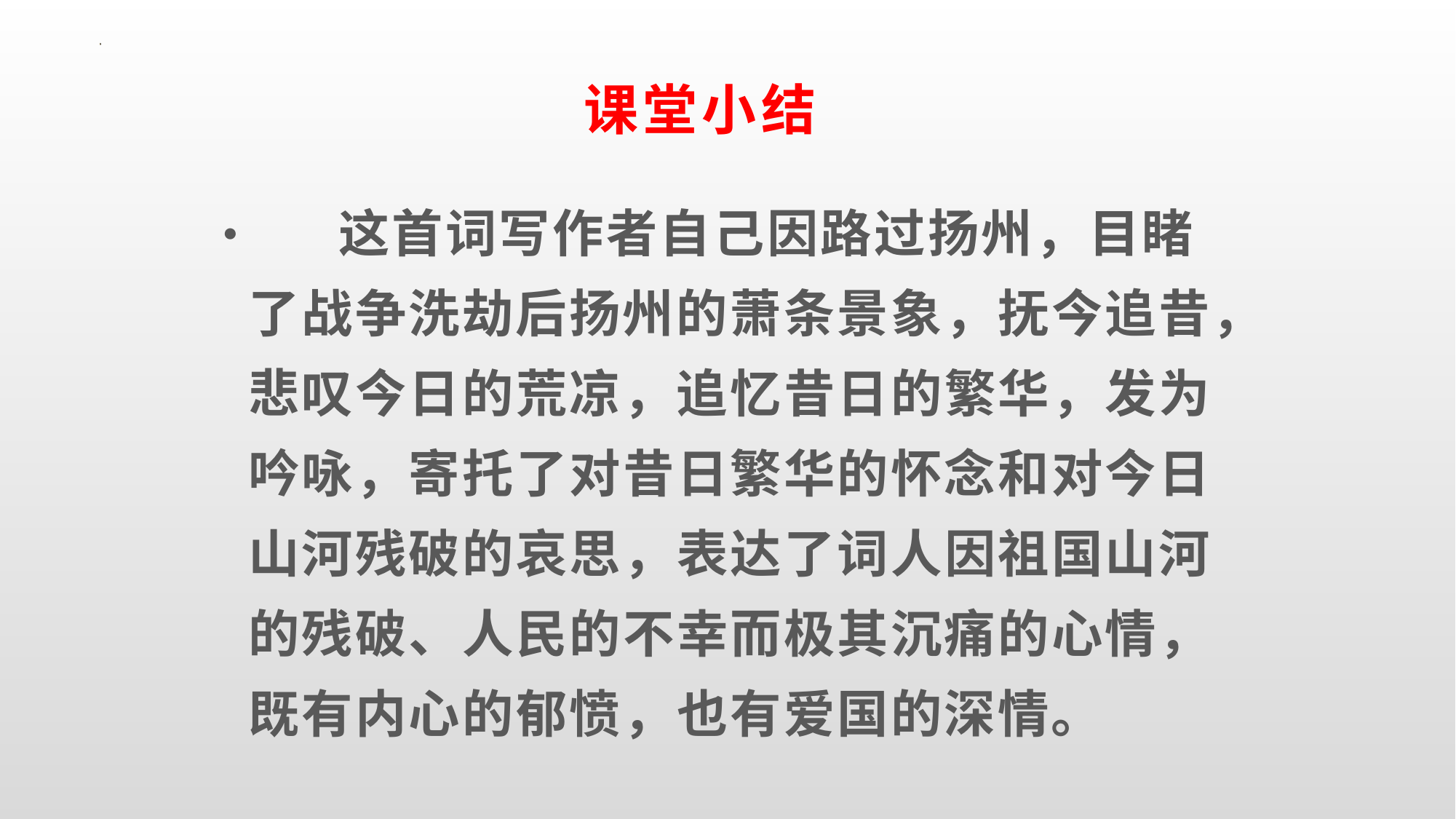

# 课堂小结
         这首词写作者自己因路过扬州，目睹了战争洗劫后扬州的萧条景象，抚今追昔，悲叹今日的荒凉，追忆昔日的繁华，发为吟咏，寄托了对昔日繁华的怀念和对今日山河残破的哀思，表达了词人因祖国山河的残破、人民的不幸而极其沉痛的心情，既有内心的郁愤，也有爱国的深情。